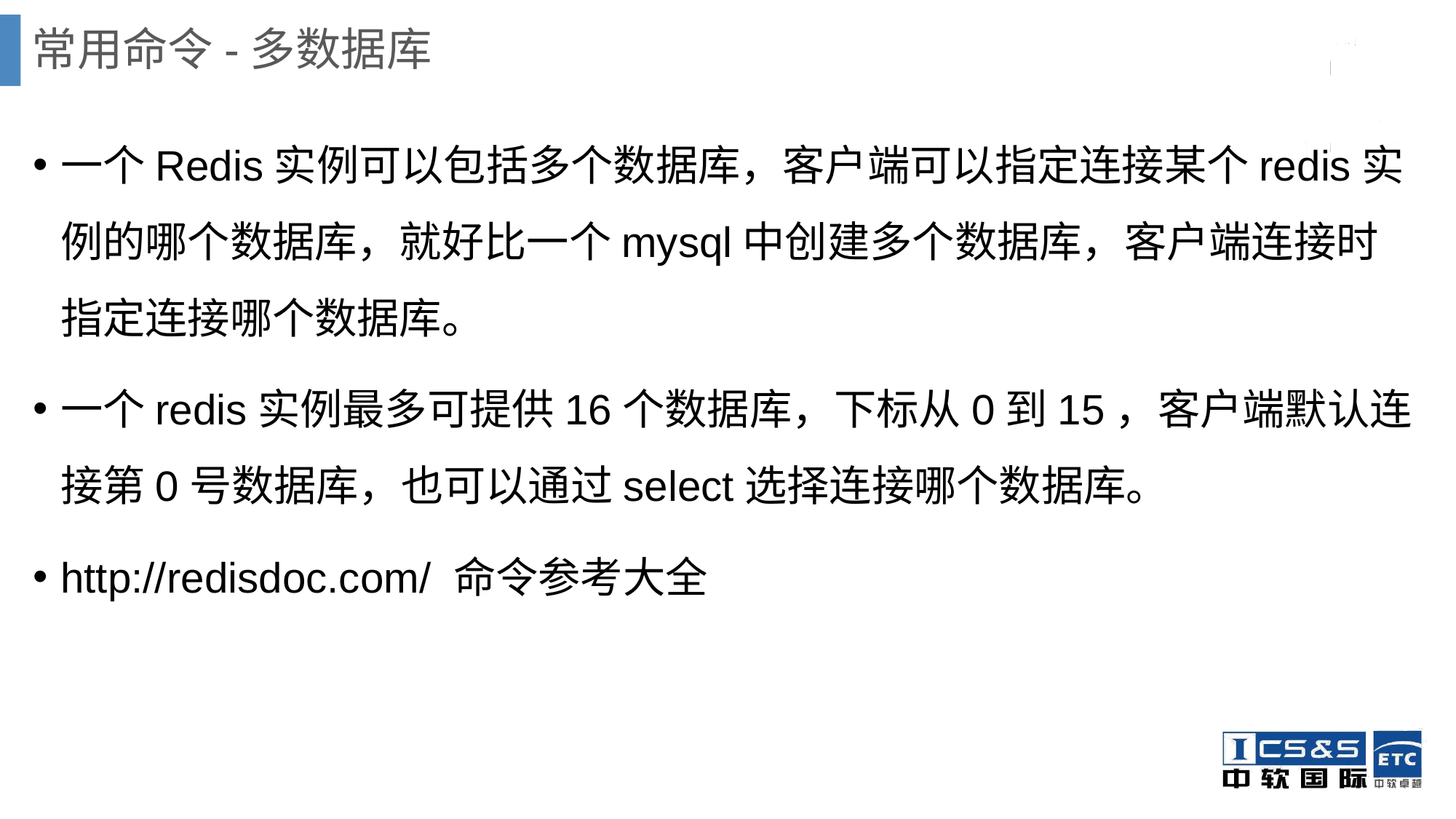

# 常用命令-多数据库
一个Redis实例可以包括多个数据库，客户端可以指定连接某个redis实例的哪个数据库，就好比一个mysql中创建多个数据库，客户端连接时指定连接哪个数据库。
一个redis实例最多可提供16个数据库，下标从0到15，客户端默认连接第0号数据库，也可以通过select选择连接哪个数据库。
http://redisdoc.com/ 命令参考大全